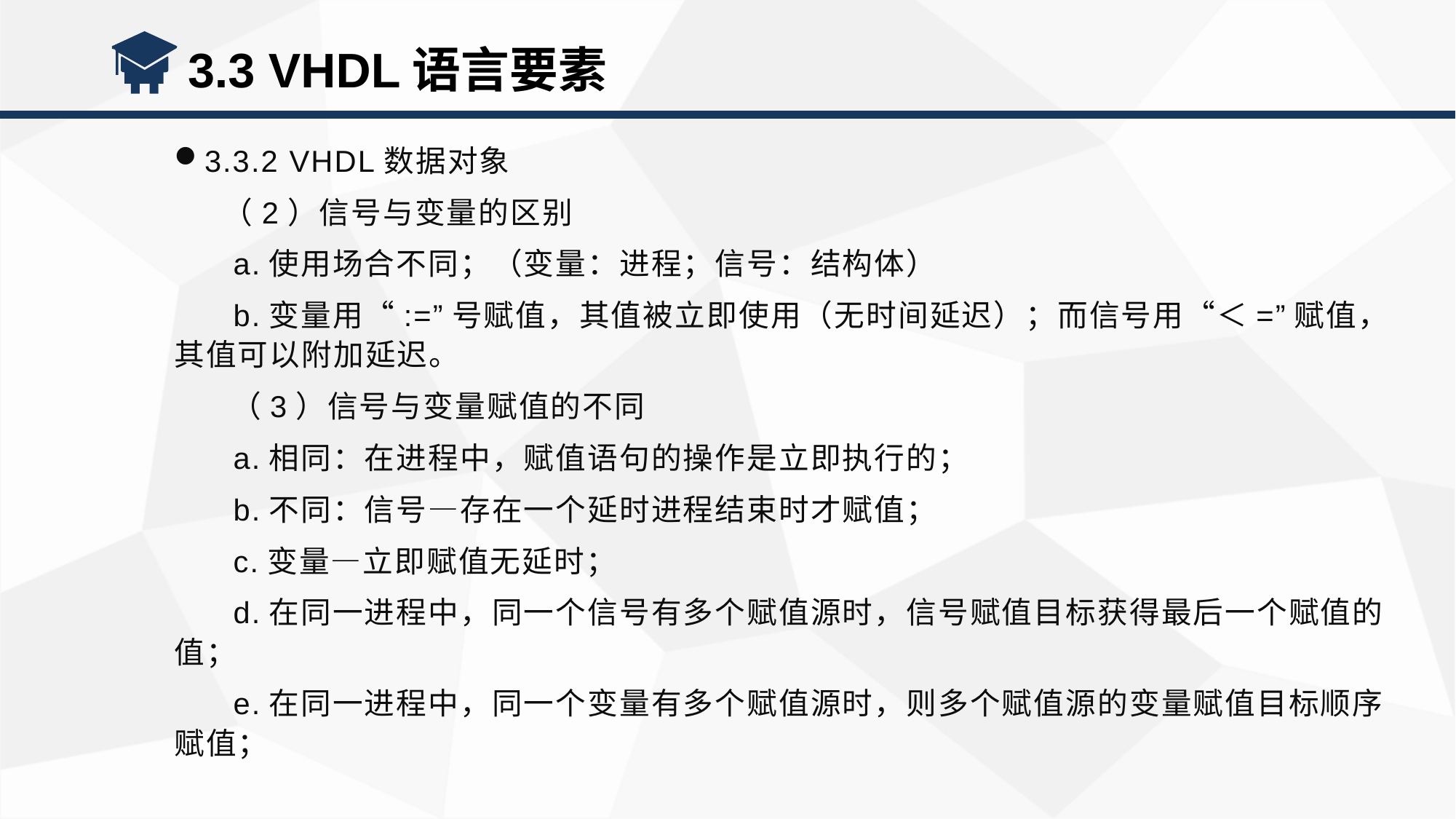

3.3 VHDL语言要素

3.3.2 VHDL数据对象
     （2）信号与变量的区别
      a.使用场合不同；（变量：进程；信号：结构体）
      b.变量用“:=”号赋值，其值被立即使用（无时间延迟）；而信号用“＜=”赋值，其值可以附加延迟。
      （3）信号与变量赋值的不同
      a.相同：在进程中，赋值语句的操作是立即执行的；
      b.不同：信号—存在一个延时进程结束时才赋值；
      c.变量—立即赋值无延时；
      d.在同一进程中，同一个信号有多个赋值源时，信号赋值目标获得最后一个赋值的值；
      e.在同一进程中，同一个变量有多个赋值源时，则多个赋值源的变量赋值目标顺序赋值；